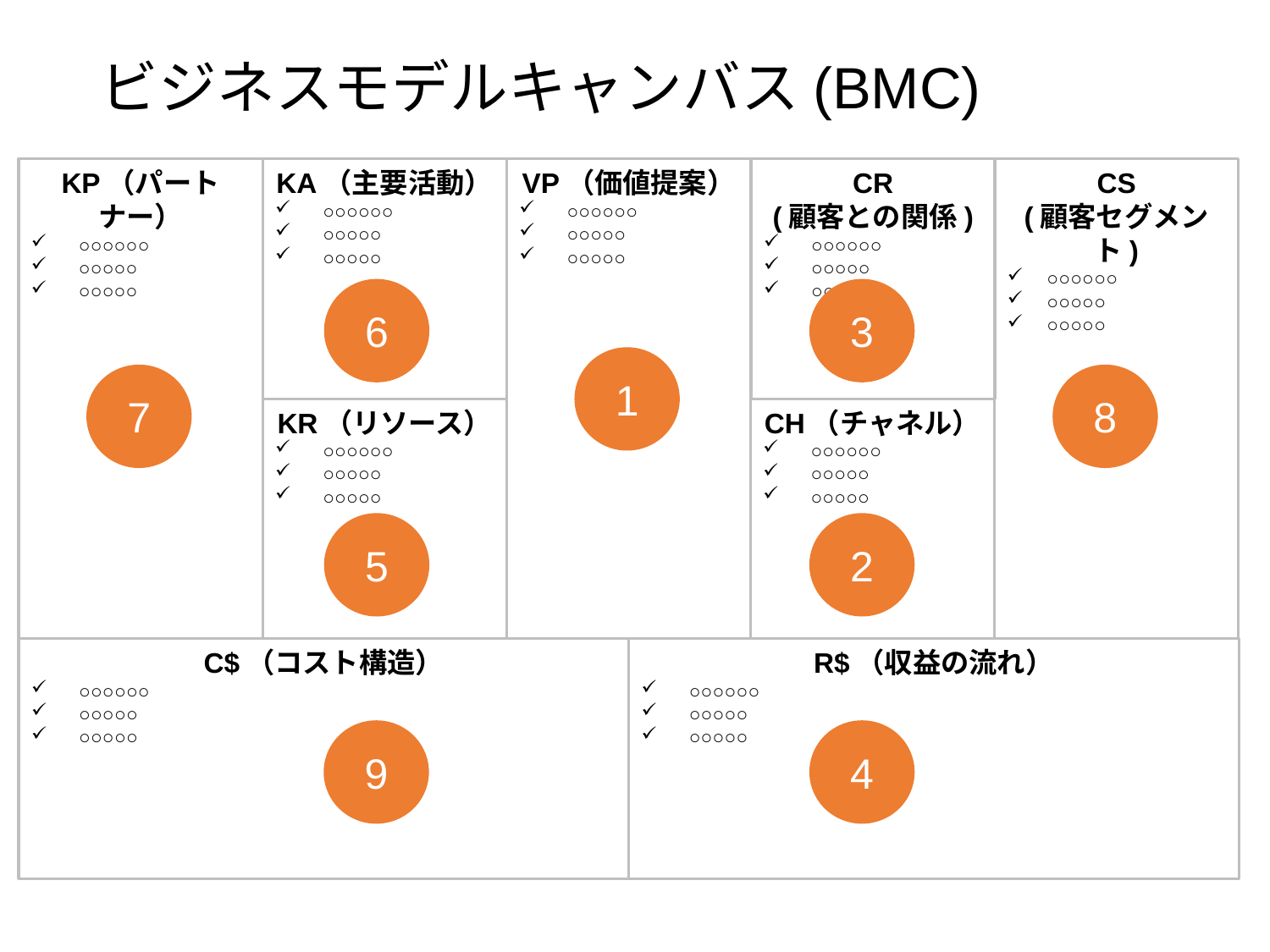

# ビジネスモデルキャンバス(BMC)
KP（パートナー）
○○○○○○
○○○○○
○○○○○
KA（主要活動）
○○○○○○
○○○○○
○○○○○
VP（価値提案）
○○○○○○
○○○○○
○○○○○
CR
(顧客との関係)
○○○○○○
○○○○○
○○○○○
CS
(顧客セグメント)
○○○○○○
○○○○○
○○○○○

6
3
1
8
7
KR（リソース）
○○○○○○
○○○○○
○○○○○
CH（チャネル）
○○○○○○
○○○○○
○○○○○
5
2
C$（コスト構造）
○○○○○○
○○○○○
○○○○○
R$（収益の流れ）
○○○○○○
○○○○○
○○○○○
9
4